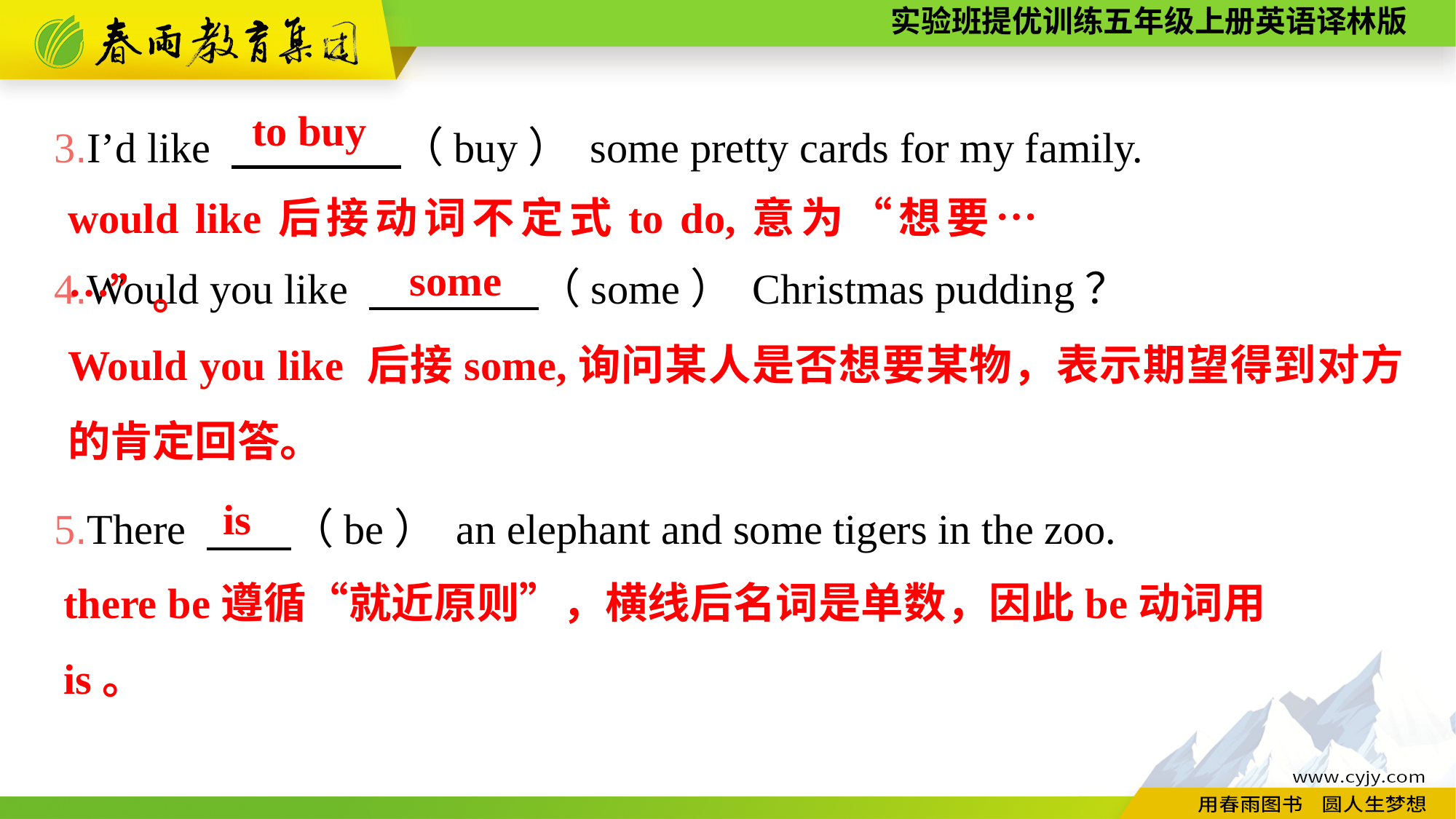

3.I’d like 　　　　（buy） some pretty cards for my family.

4.Would you like 　　　　（some） Christmas pudding？

5.There 　　（be） an elephant and some tigers in the zoo.
to buy
would like后接动词不定式to do,意为“想要……”。
some
Would you like 后接some,询问某人是否想要某物，表示期望得到对方的肯定回答。
is
there be遵循“就近原则”，横线后名词是单数，因此be动词用is。